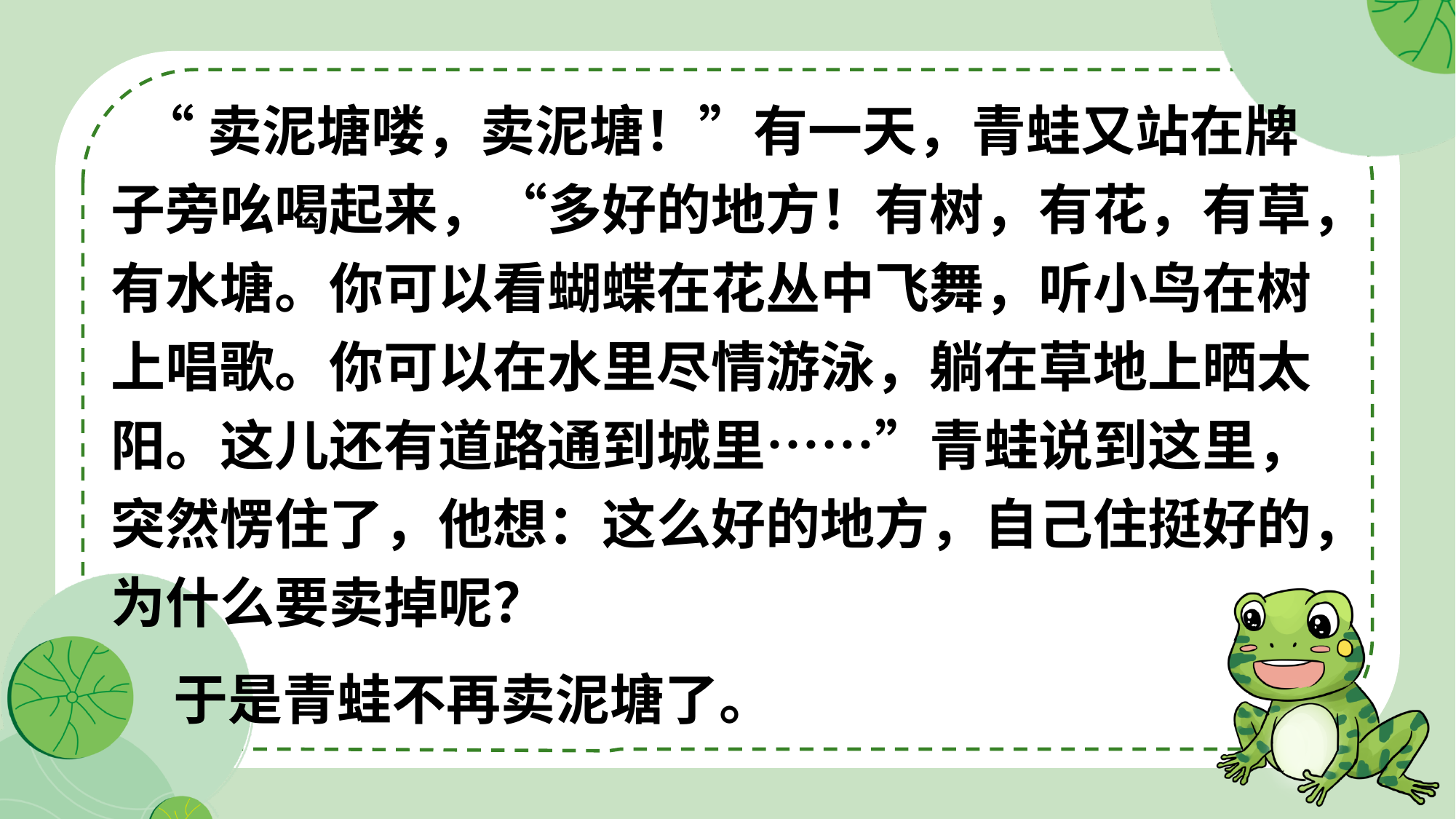

“卖泥塘喽，卖泥塘！”有一天，青蛙又站在牌子旁吆喝起来，“多好的地方！有树，有花，有草，有水塘。你可以看蝴蝶在花丛中飞舞，听小鸟在树上唱歌。你可以在水里尽情游泳，躺在草地上晒太阳。这儿还有道路通到城里……”青蛙说到这里，突然愣住了，他想：这么好的地方，自己住挺好的，为什么要卖掉呢？
    于是青蛙不再卖泥塘了。